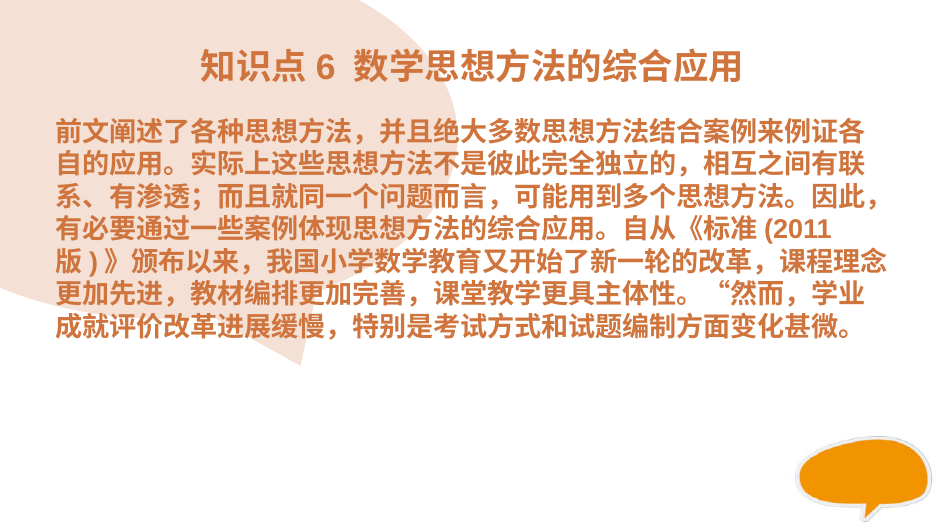

# 知识点6 数学思想方法的综合应用
前文阐述了各种思想方法，并且绝大多数思想方法结合案例来例证各自的应用。实际上这些思想方法不是彼此完全独立的，相互之间有联系、有渗透；而且就同一个问题而言，可能用到多个思想方法。因此，有必要通过一些案例体现思想方法的综合应用。自从《标准(2011版)》颁布以来，我国小学数学教育又开始了新一轮的改革，课程理念更加先进，教材编排更加完善，课堂教学更具主体性。“然而，学业成就评价改革进展缓慢，特别是考试方式和试题编制方面变化甚微。